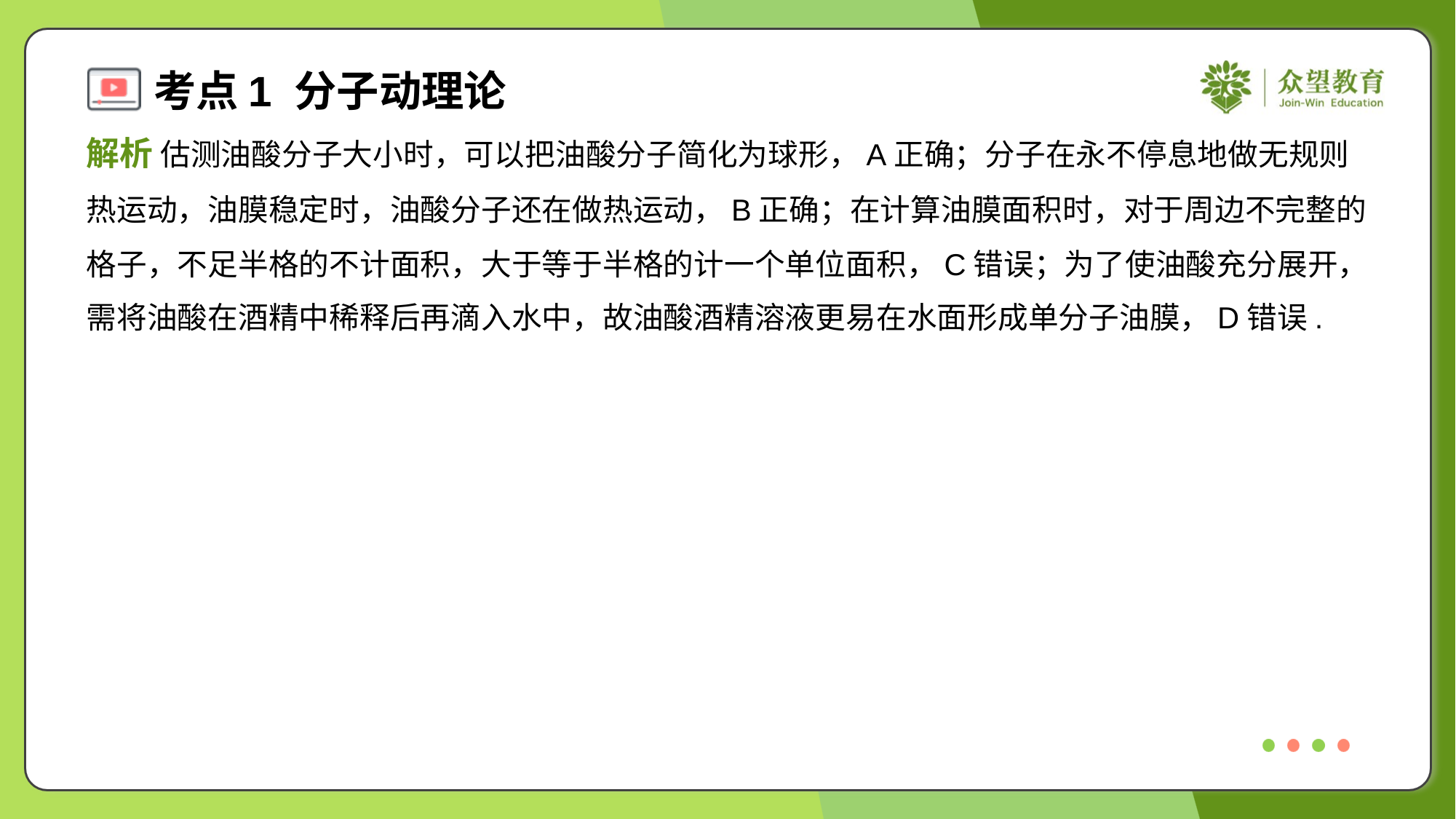

解析 估测油酸分子大小时，可以把油酸分子简化为球形，A正确；分子在永不停息地做无规则
热运动，油膜稳定时，油酸分子还在做热运动，B正确；在计算油膜面积时，对于周边不完整的
格子，不足半格的不计面积，大于等于半格的计一个单位面积，C错误；为了使油酸充分展开，
需将油酸在酒精中稀释后再滴入水中，故油酸酒精溶液更易在水面形成单分子油膜，D错误.